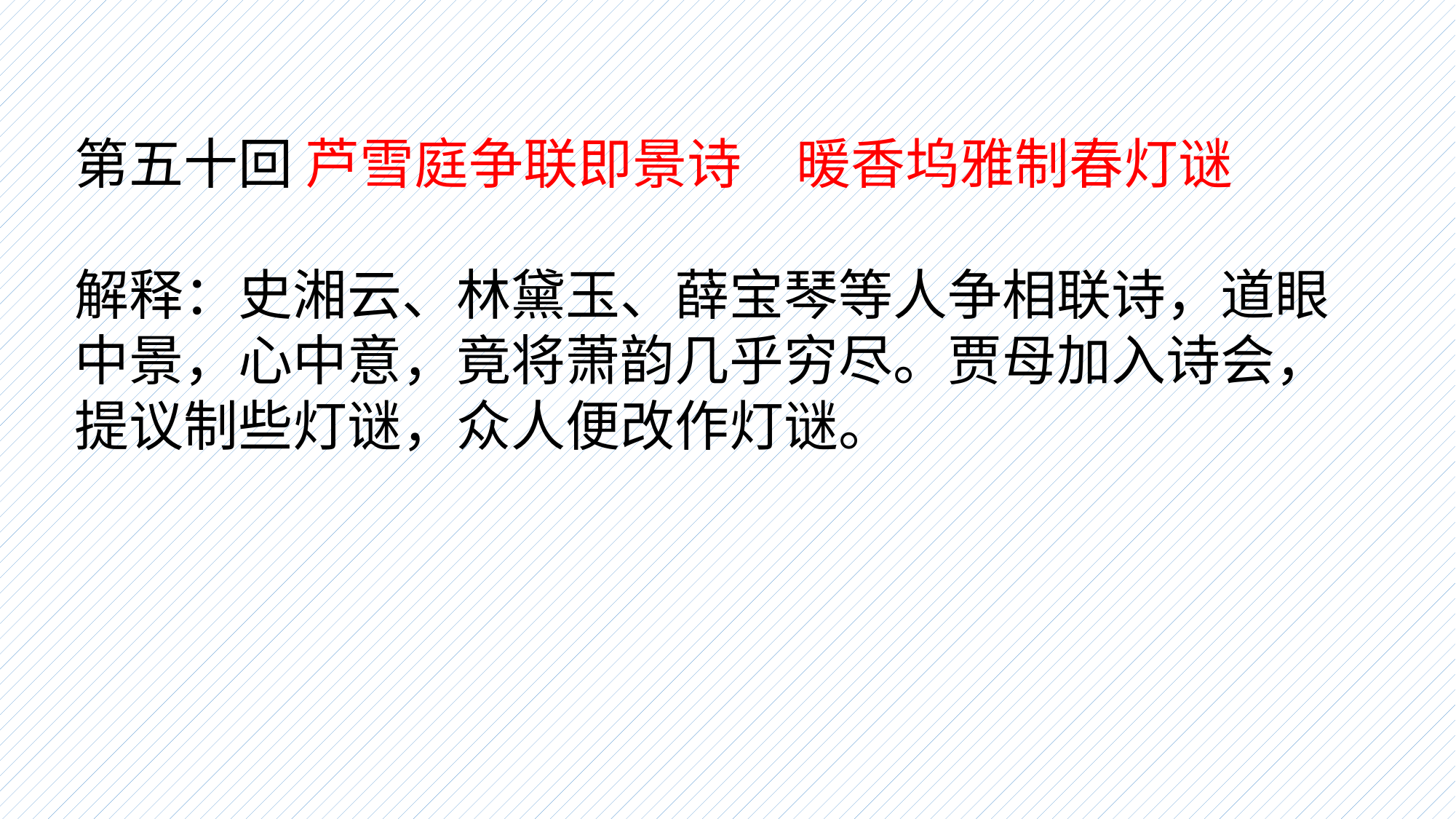

第五十回 芦雪庭争联即景诗　暖香坞雅制春灯谜

解释：史湘云、林黛玉、薛宝琴等人争相联诗，道眼中景，心中意，竟将萧韵几乎穷尽。贾母加入诗会，提议制些灯谜，众人便改作灯谜。